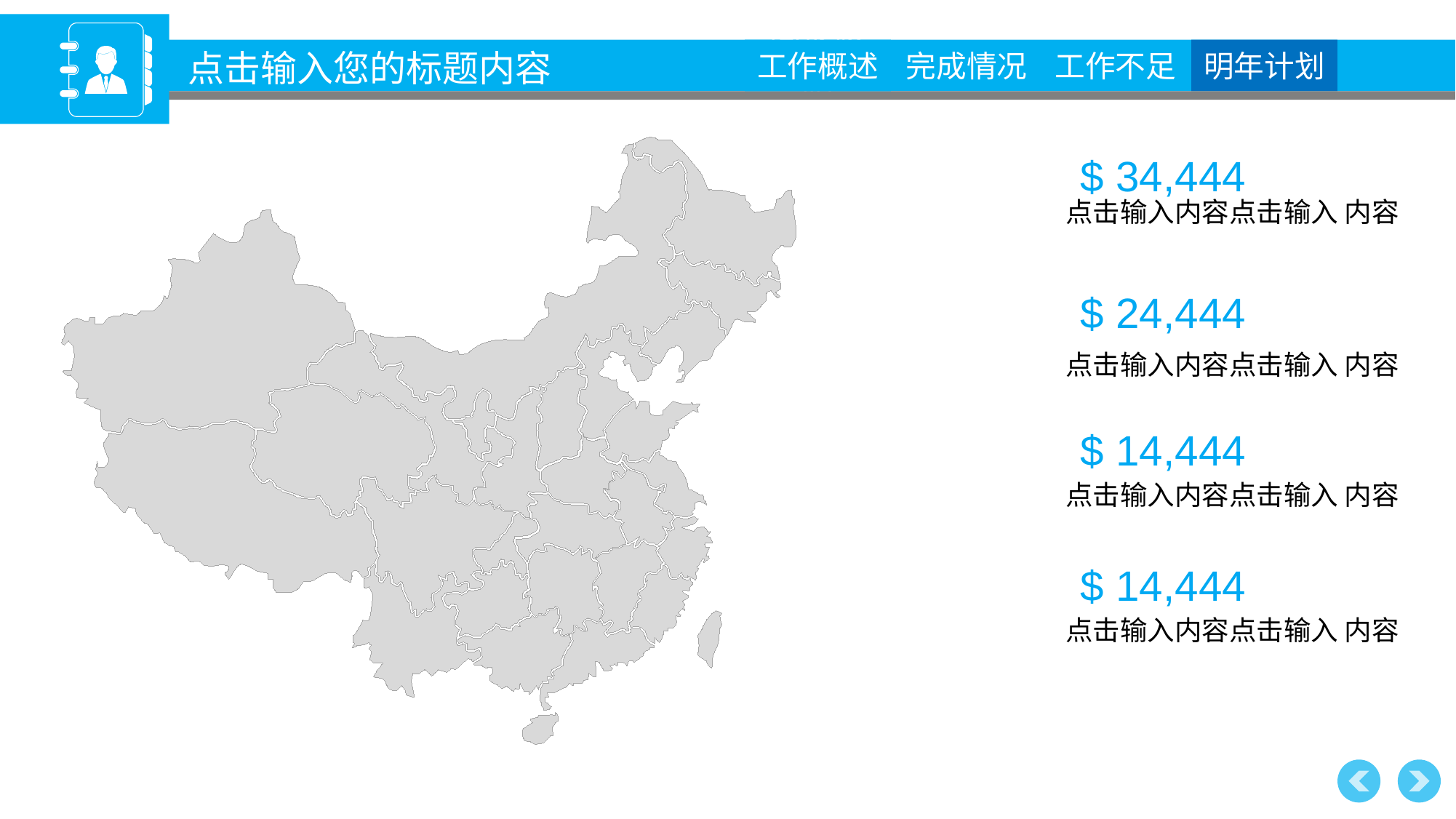

点击输入您的标题内容

$ 34,444

点击输入内容点击输入 内容

$ 24,444

点击输入内容点击输入 内容

$ 14,444

点击输入内容点击输入 内容

$ 14,444

点击输入内容点击输入 内容